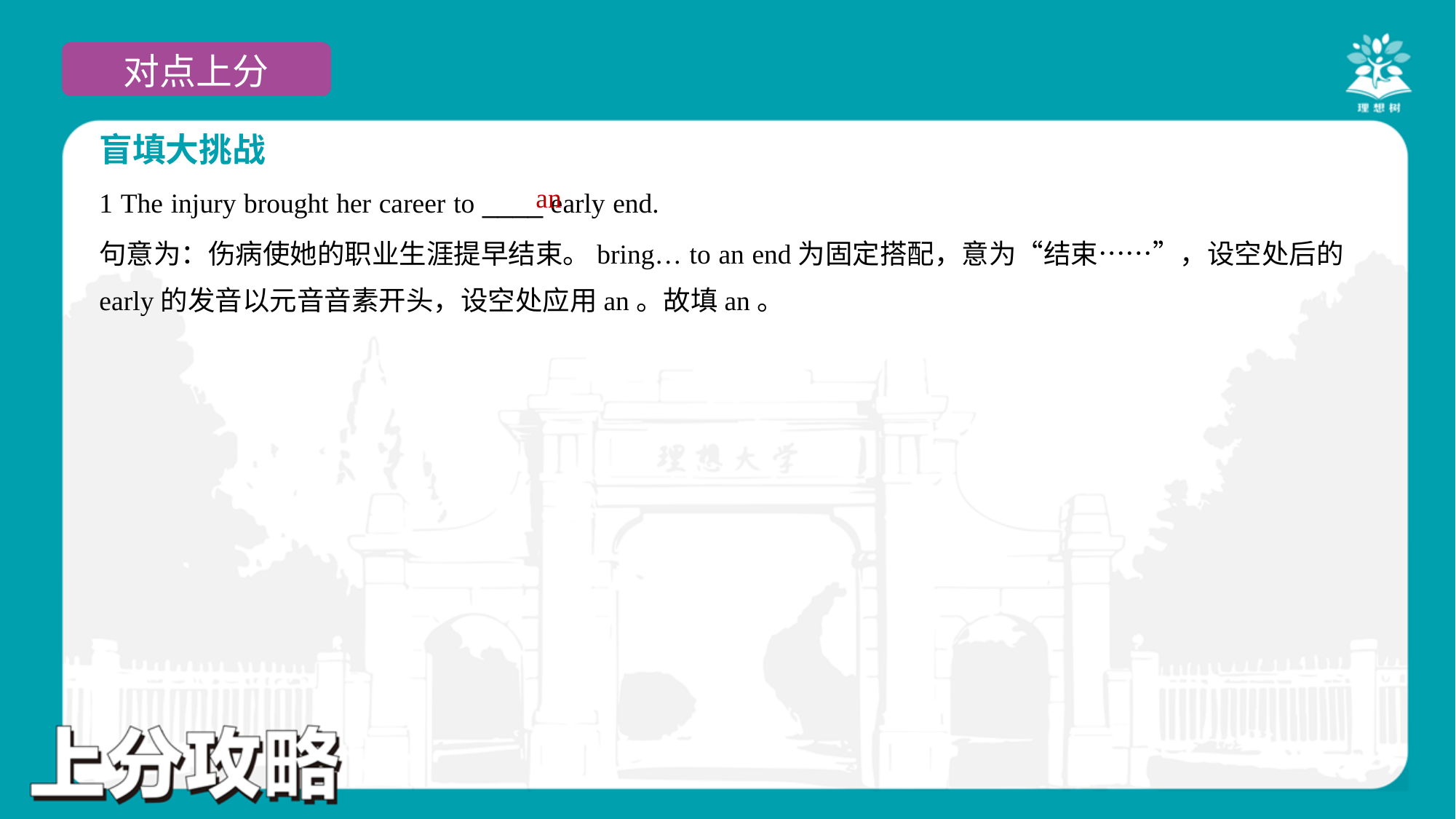

盲填大挑战
an
1 The injury brought her career to ____ early end.
句意为：伤病使她的职业生涯提早结束。bring… to an end为固定搭配，意为“结束……”，设空处后的
early的发音以元音音素开头，设空处应用an。故填an。